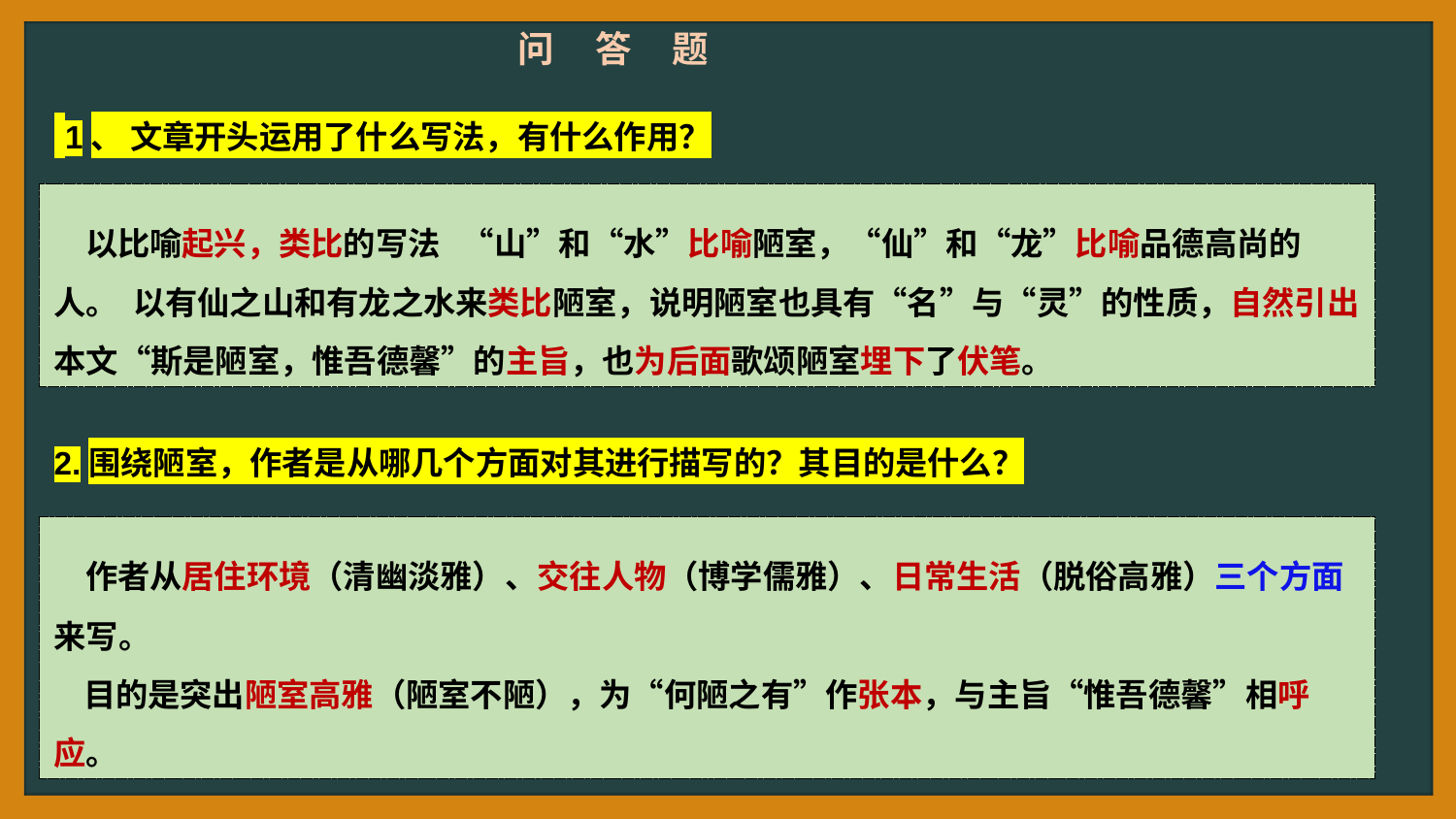

问   答   题
 1、 文章开头运用了什么写法，有什么作用？
   以比喻起兴，类比的写法   “山”和“水”比喻陋室，“仙”和“龙”比喻品德高尚的人。  以有仙之山和有龙之水来类比陋室，说明陋室也具有“名”与“灵”的性质，自然引出本文“斯是陋室，惟吾德馨”的主旨，也为后面歌颂陋室埋下了伏笔。
2.围绕陋室，作者是从哪几个方面对其进行描写的？其目的是什么？
   作者从居住环境（清幽淡雅）、交往人物（博学儒雅）、日常生活（脱俗高雅）三个方面来写。
   目的是突出陋室高雅（陋室不陋），为“何陋之有”作张本，与主旨“惟吾德馨”相呼应。